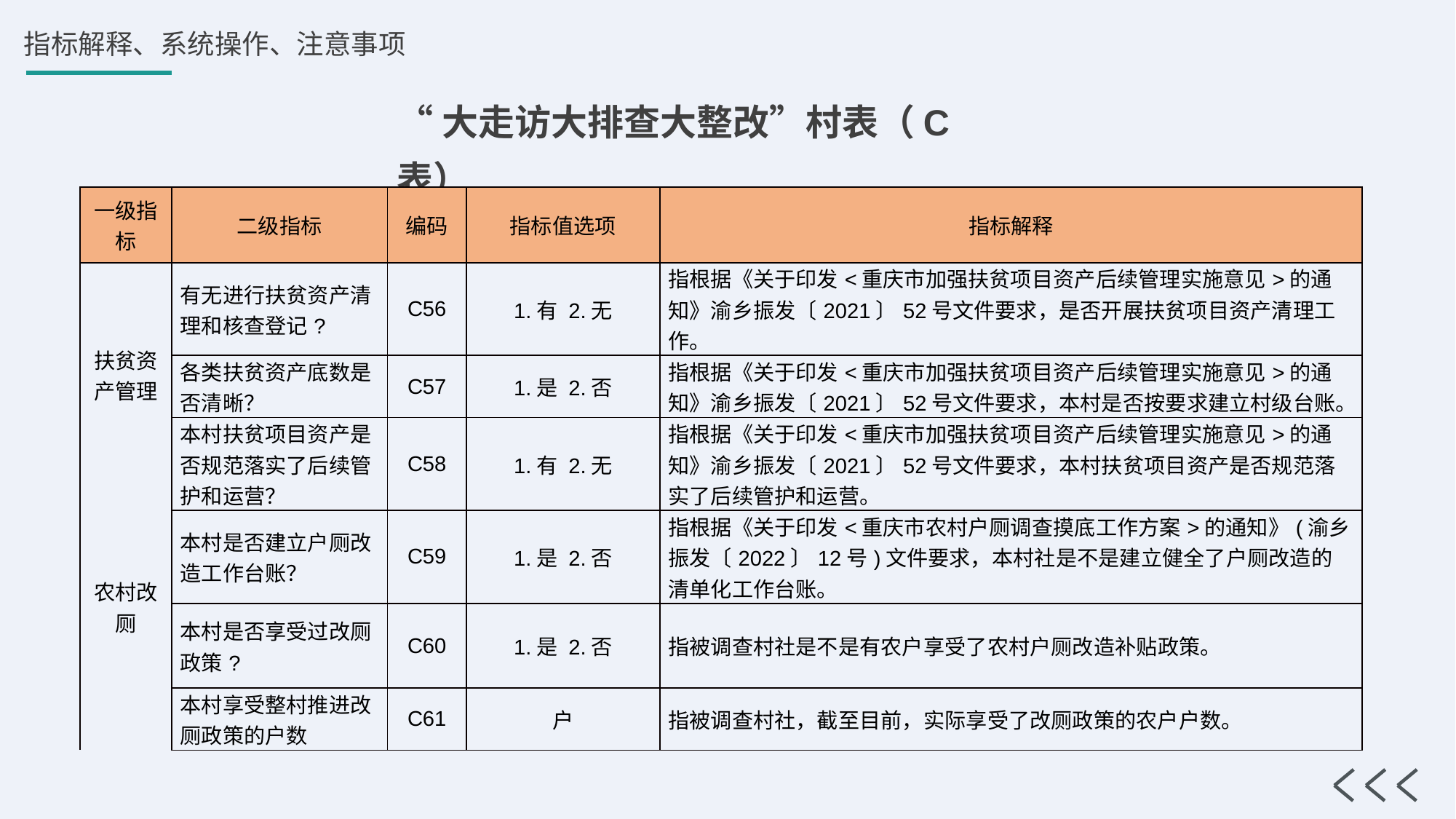

“大走访大排查大整改”村表（C表）
| 一级指标 | 二级指标 | 编码 | 指标值选项 | 指标解释 |
| --- | --- | --- | --- | --- |
| 扶贫资产管理 | 有无进行扶贫资产清理和核查登记? | C56 | 1.有 2.无 | 指根据《关于印发<重庆市加强扶贫项目资产后续管理实施意见>的通知》渝乡振发〔2021〕52号文件要求，是否开展扶贫项目资产清理工作。 |
|  | 各类扶贫资产底数是否清晰？ | C57 | 1.是 2.否 | 指根据《关于印发<重庆市加强扶贫项目资产后续管理实施意见>的通知》渝乡振发〔2021〕52号文件要求，本村是否按要求建立村级台账。 |
|  | 本村扶贫项目资产是否规范落实了后续管护和运营？ | C58 | 1.有 2.无 | 指根据《关于印发<重庆市加强扶贫项目资产后续管理实施意见>的通知》渝乡振发〔2021〕52号文件要求，本村扶贫项目资产是否规范落实了后续管护和运营。 |
| 农村改厕 | 本村是否建立户厕改造工作台账？ | C59 | 1.是 2.否 | 指根据《关于印发<重庆市农村户厕调查摸底工作方案>的通知》(渝乡振发〔2022〕12号)文件要求，本村社是不是建立健全了户厕改造的清单化工作台账。 |
|  | 本村是否享受过改厕政策? | C60 | 1.是 2.否 | 指被调查村社是不是有农户享受了农村户厕改造补贴政策。 |
|  | 本村享受整村推进改厕政策的户数 | C61 | 户 | 指被调查村社，截至目前，实际享受了改厕政策的农户户数。 |